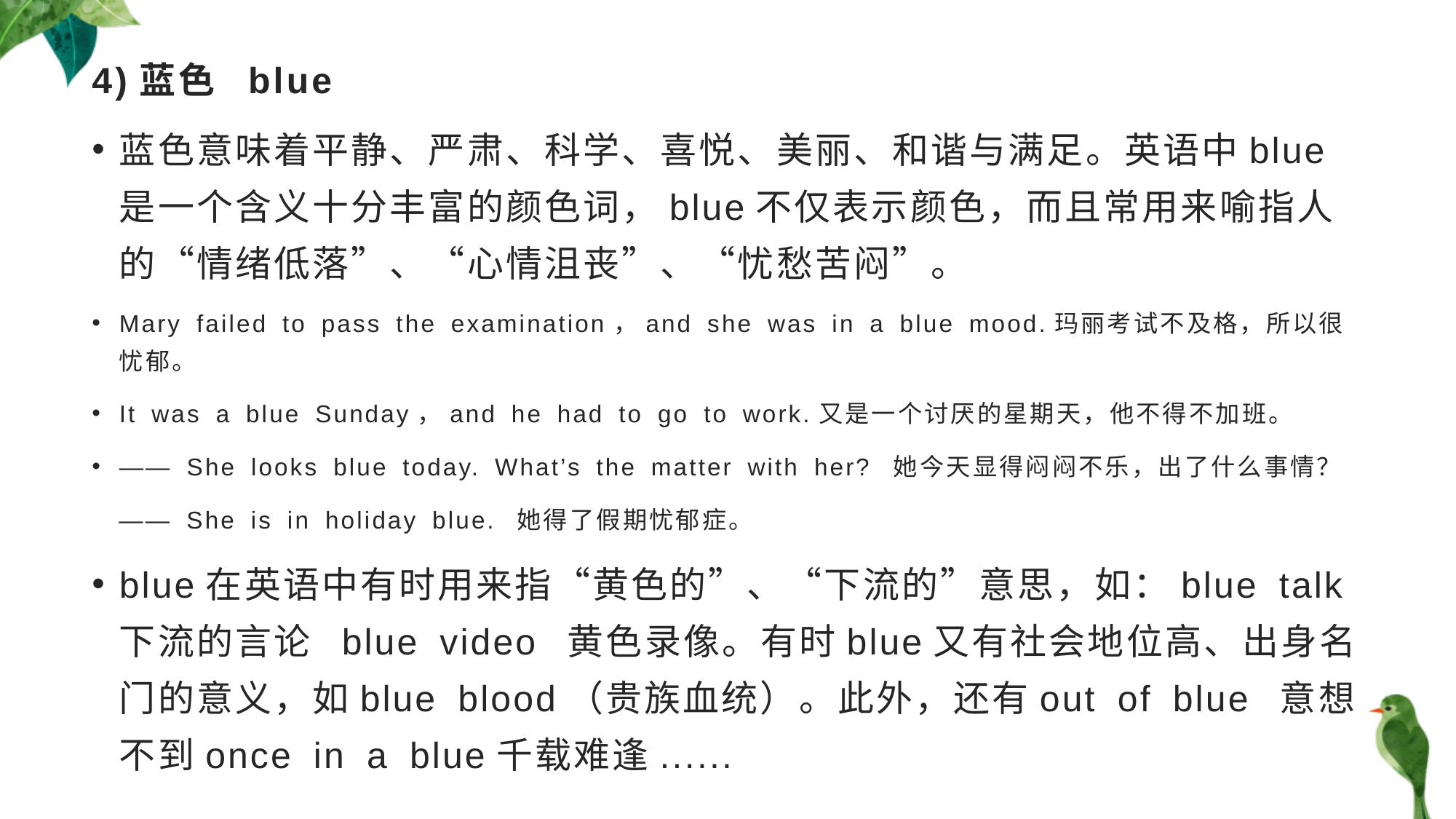

# 4)蓝色 blue
蓝色意味着平静、严肃、科学、喜悦、美丽、和谐与满足。英语中blue是一个含义十分丰富的颜色词，blue不仅表示颜色，而且常用来喻指人的“情绪低落”、“心情沮丧”、“忧愁苦闷”。
Mary failed to pass the examination，and she was in a blue mood.玛丽考试不及格，所以很忧郁。
It was a blue Sunday，and he had to go to work.又是一个讨厌的星期天，他不得不加班。
—— She looks blue today. What’s the matter with her? 她今天显得闷闷不乐，出了什么事情？
   —— She is in holiday blue. 她得了假期忧郁症。
blue在英语中有时用来指“黄色的”、“下流的”意思，如：blue talk 下流的言论 blue video 黄色录像。有时blue又有社会地位高、出身名门的意义，如blue blood（贵族血统）。此外，还有out of blue 意想不到once in a blue千载难逢......